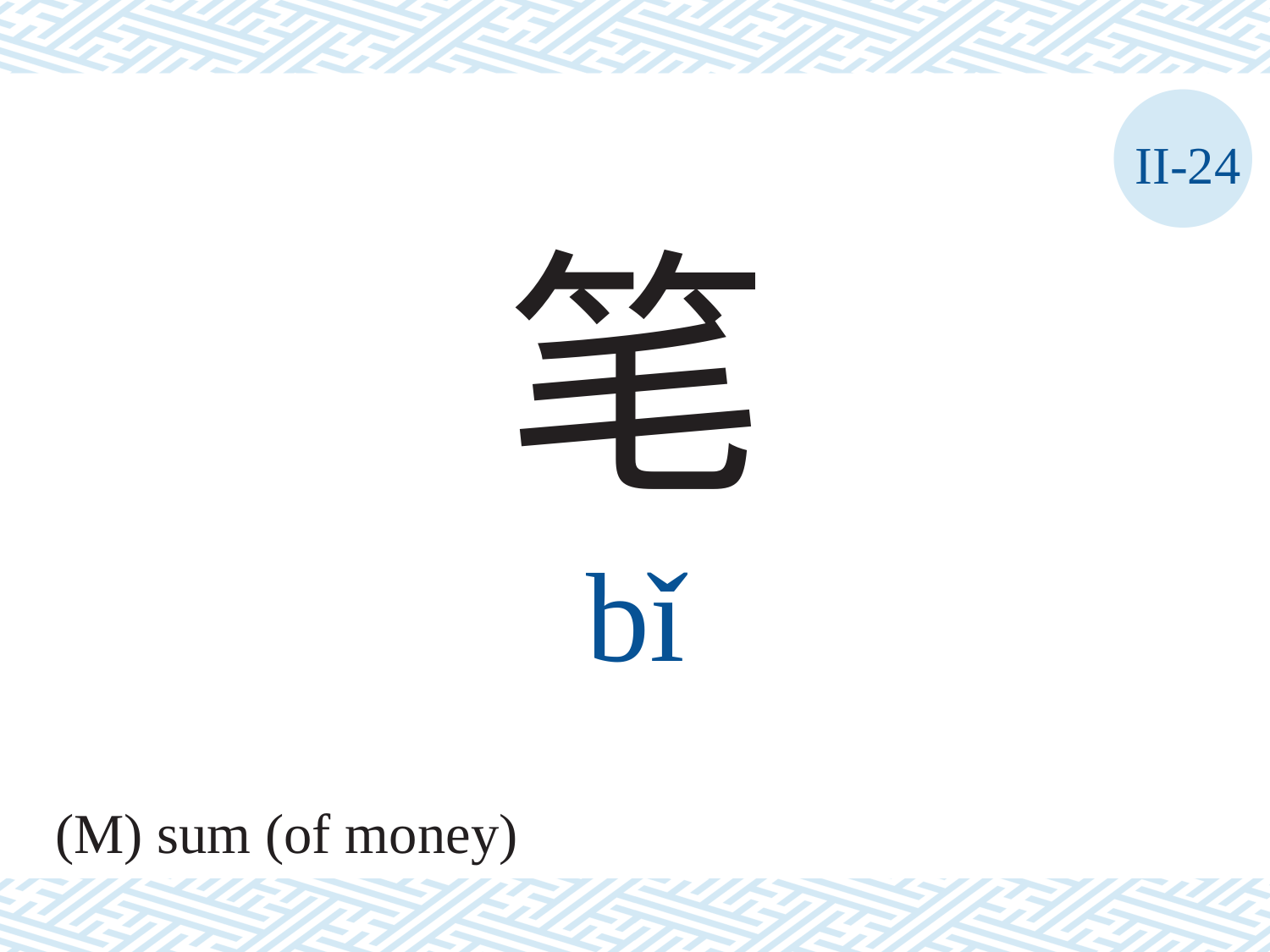

II-24
笔
bǐ
(M) sum (of money)